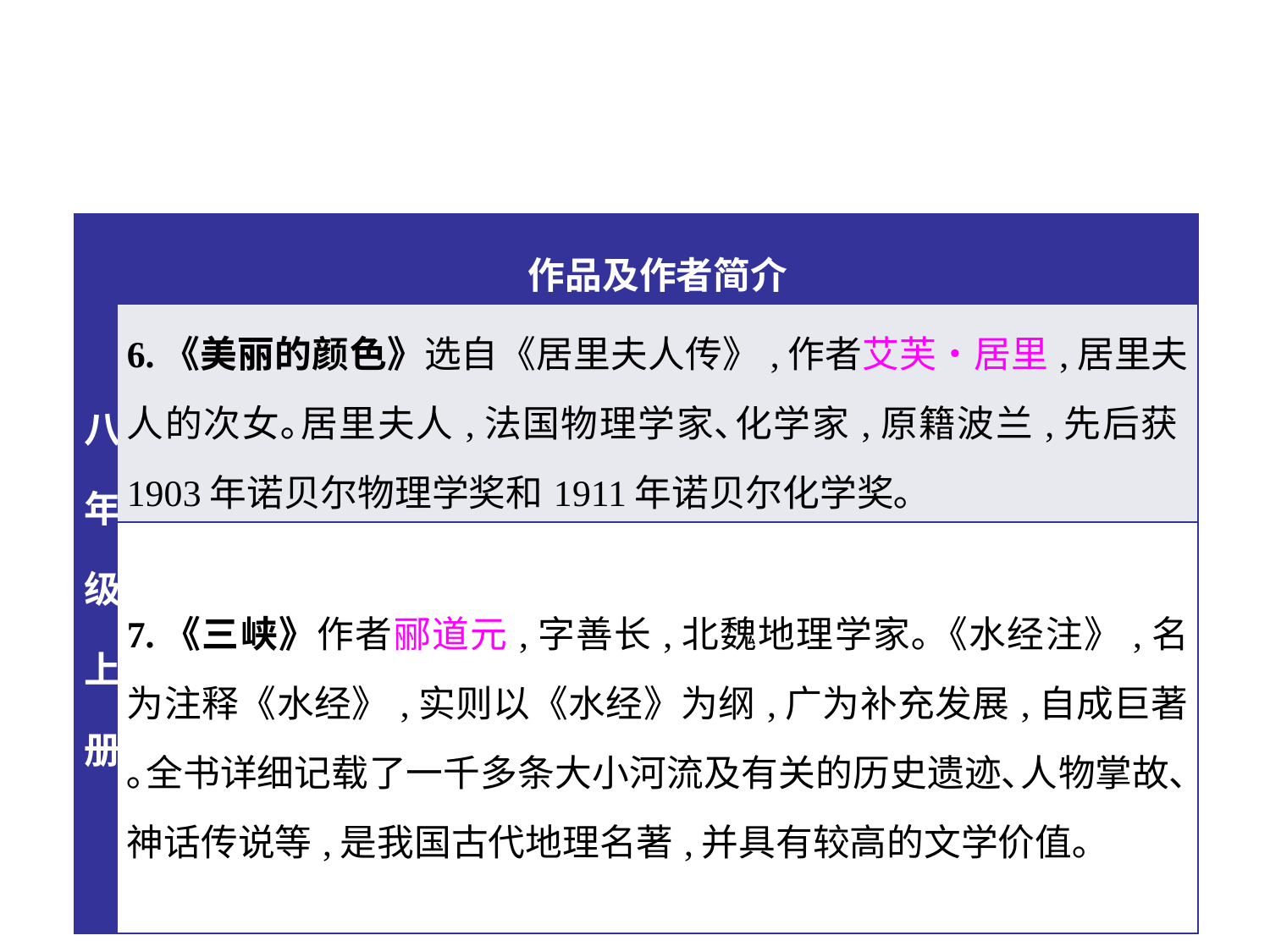

| 八年级上册 | 作品及作者简介 |
| --- | --- |
|  | 6.《美丽的颜色》选自《居里夫人传》,作者艾芙•居里,居里夫人的次女｡居里夫人,法国物理学家､化学家,原籍波兰,先后获1903年诺贝尔物理学奖和1911年诺贝尔化学奖｡ |
|  | 7.《三峡》作者郦道元,字善长,北魏地理学家｡《水经注》,名为注释《水经》,实则以《水经》为纲,广为补充发展,自成巨著｡全书详细记载了一千多条大小河流及有关的历史遗迹､人物掌故､神话传说等,是我国古代地理名著,并具有较高的文学价值｡ |